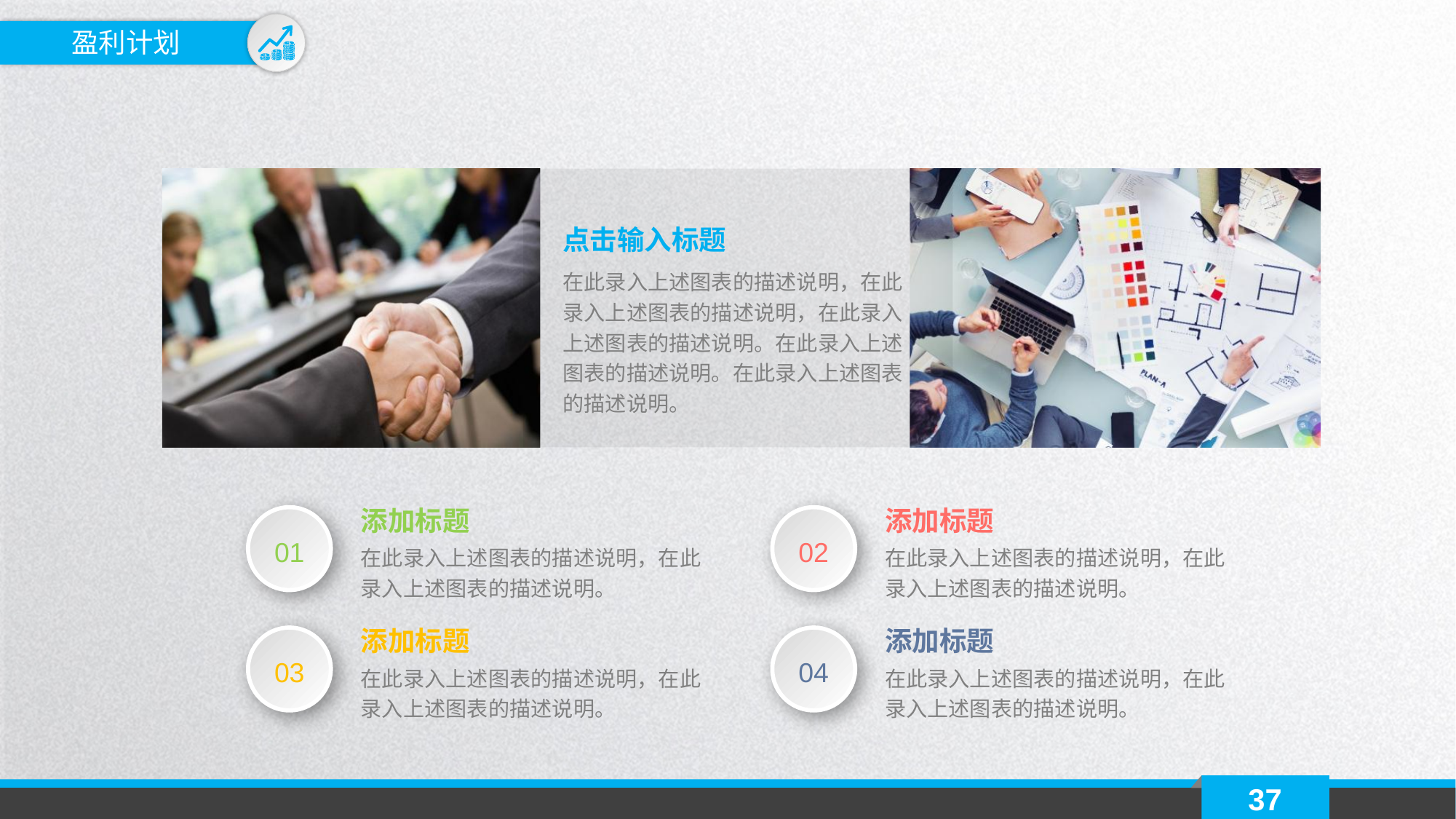

盈利计划

点击输入标题
在此录入上述图表的描述说明，在此录入上述图表的描述说明，在此录入上述图表的描述说明。在此录入上述图表的描述说明。在此录入上述图表的描述说明。
添加标题
添加标题

01

02
在此录入上述图表的描述说明，在此录入上述图表的描述说明。
在此录入上述图表的描述说明，在此录入上述图表的描述说明。
添加标题
添加标题

03

04
在此录入上述图表的描述说明，在此录入上述图表的描述说明。
在此录入上述图表的描述说明，在此录入上述图表的描述说明。

37

延时符